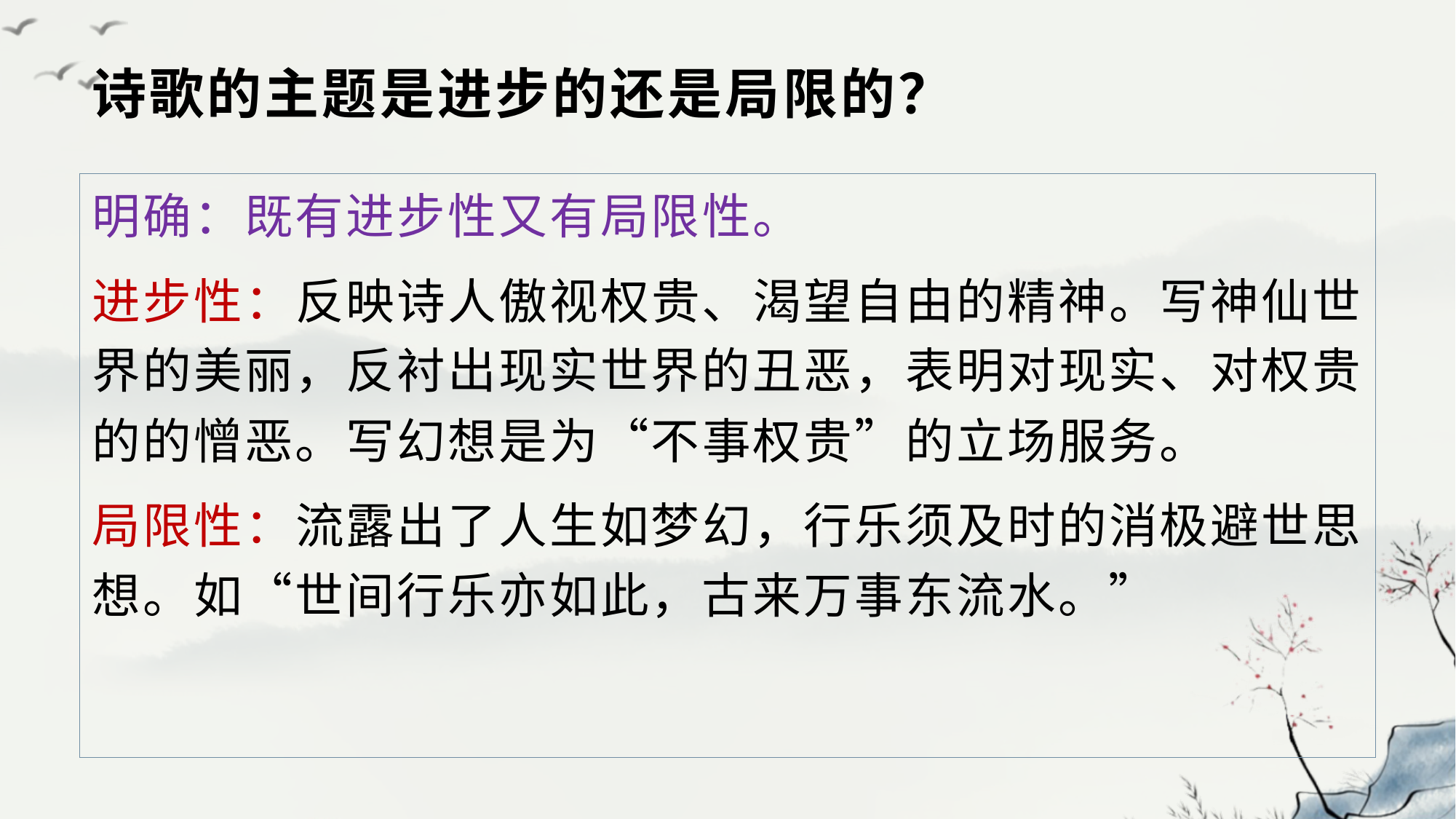

# 诗歌的主题是进步的还是局限的？
明确：既有进步性又有局限性。
进步性：反映诗人傲视权贵、渴望自由的精神。写神仙世界的美丽，反衬出现实世界的丑恶，表明对现实、对权贵的的憎恶。写幻想是为“不事权贵”的立场服务。
局限性：流露出了人生如梦幻，行乐须及时的消极避世思想。如“世间行乐亦如此，古来万事东流水。”